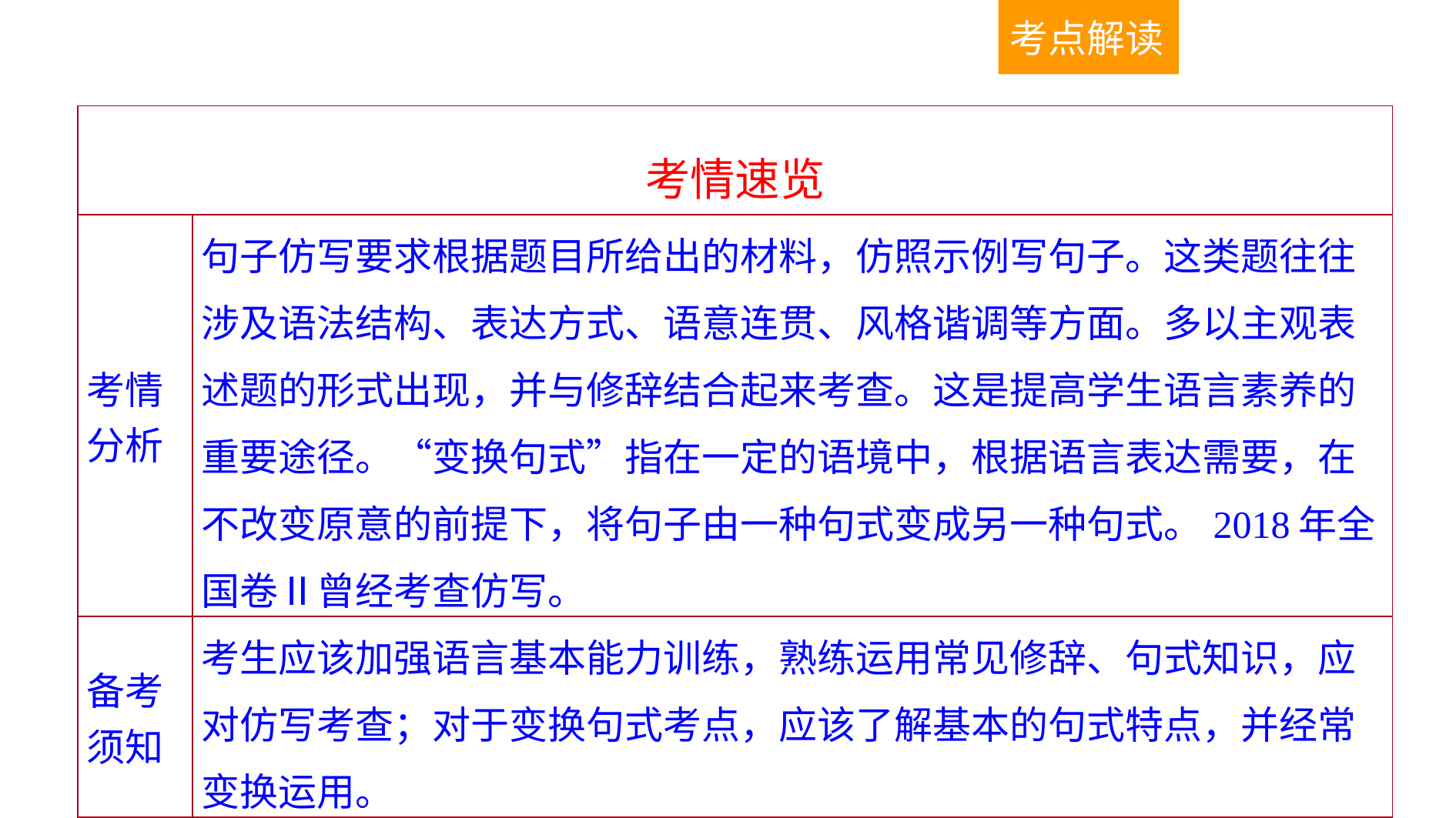

考点解读
| 考情速览 |  |
| --- | --- |
| 考情分析 | 句子仿写要求根据题目所给出的材料，仿照示例写句子。这类题往往涉及语法结构、表达方式、语意连贯、风格谐调等方面。多以主观表述题的形式出现，并与修辞结合起来考查。这是提高学生语言素养的重要途径。“变换句式”指在一定的语境中，根据语言表达需要，在不改变原意的前提下，将句子由一种句式变成另一种句式。2018年全国卷Ⅱ曾经考查仿写。 |
| 备考须知 | 考生应该加强语言基本能力训练，熟练运用常见修辞、句式知识，应对仿写考查；对于变换句式考点，应该了解基本的句式特点，并经常变换运用。 |